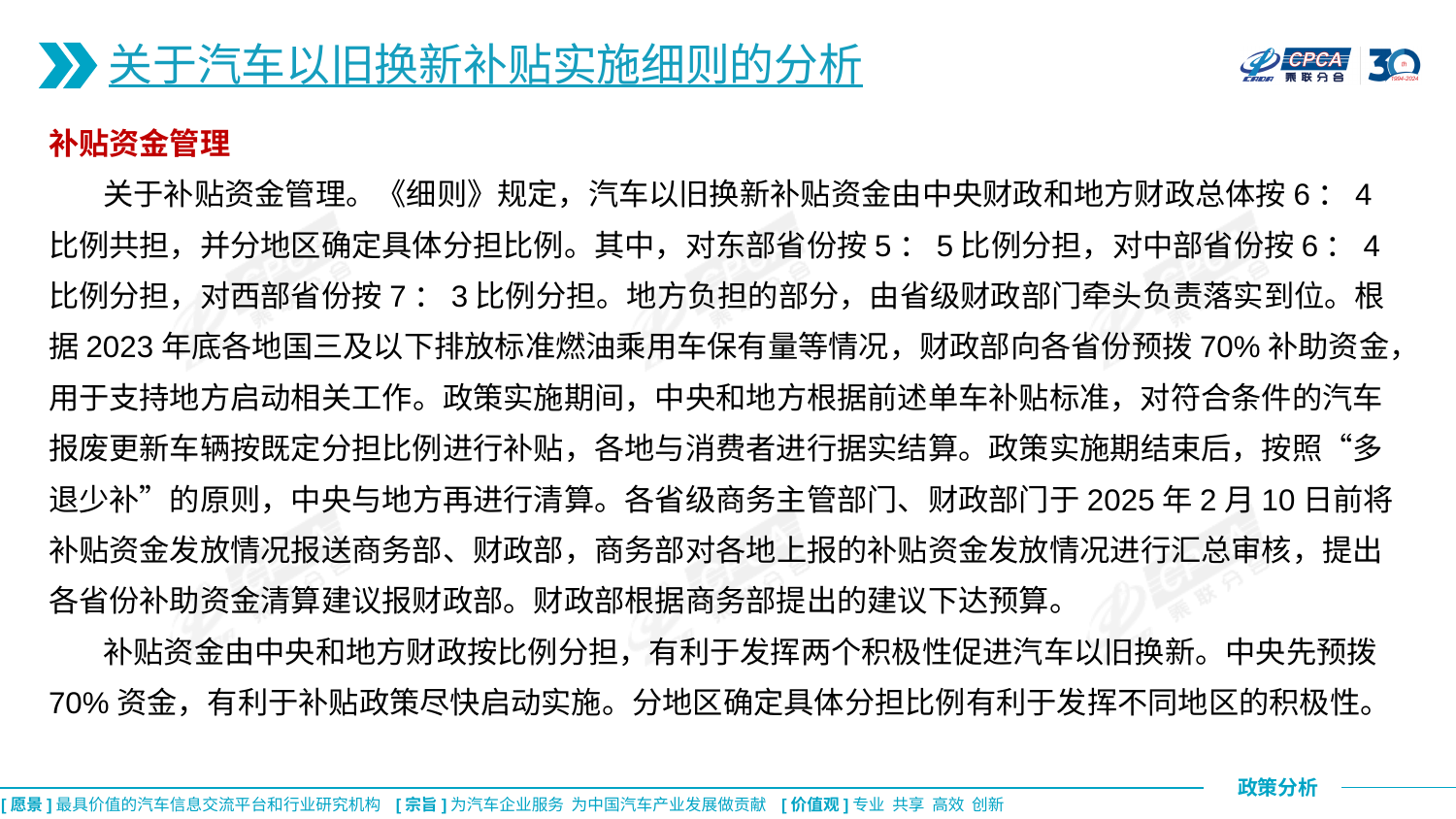

关于汽车以旧换新补贴实施细则的分析
补贴资金管理
       关于补贴资金管理。《细则》规定，汽车以旧换新补贴资金由中央财政和地方财政总体按6：4比例共担，并分地区确定具体分担比例。其中，对东部省份按5：5比例分担，对中部省份按6：4比例分担，对西部省份按7：3比例分担。地方负担的部分，由省级财政部门牵头负责落实到位。根据2023年底各地国三及以下排放标准燃油乘用车保有量等情况，财政部向各省份预拨70%补助资金，用于支持地方启动相关工作。政策实施期间，中央和地方根据前述单车补贴标准，对符合条件的汽车报废更新车辆按既定分担比例进行补贴，各地与消费者进行据实结算。政策实施期结束后，按照“多退少补”的原则，中央与地方再进行清算。各省级商务主管部门、财政部门于2025年2月10日前将补贴资金发放情况报送商务部、财政部，商务部对各地上报的补贴资金发放情况进行汇总审核，提出各省份补助资金清算建议报财政部。财政部根据商务部提出的建议下达预算。
       补贴资金由中央和地方财政按比例分担，有利于发挥两个积极性促进汽车以旧换新。中央先预拨70%资金，有利于补贴政策尽快启动实施。分地区确定具体分担比例有利于发挥不同地区的积极性。